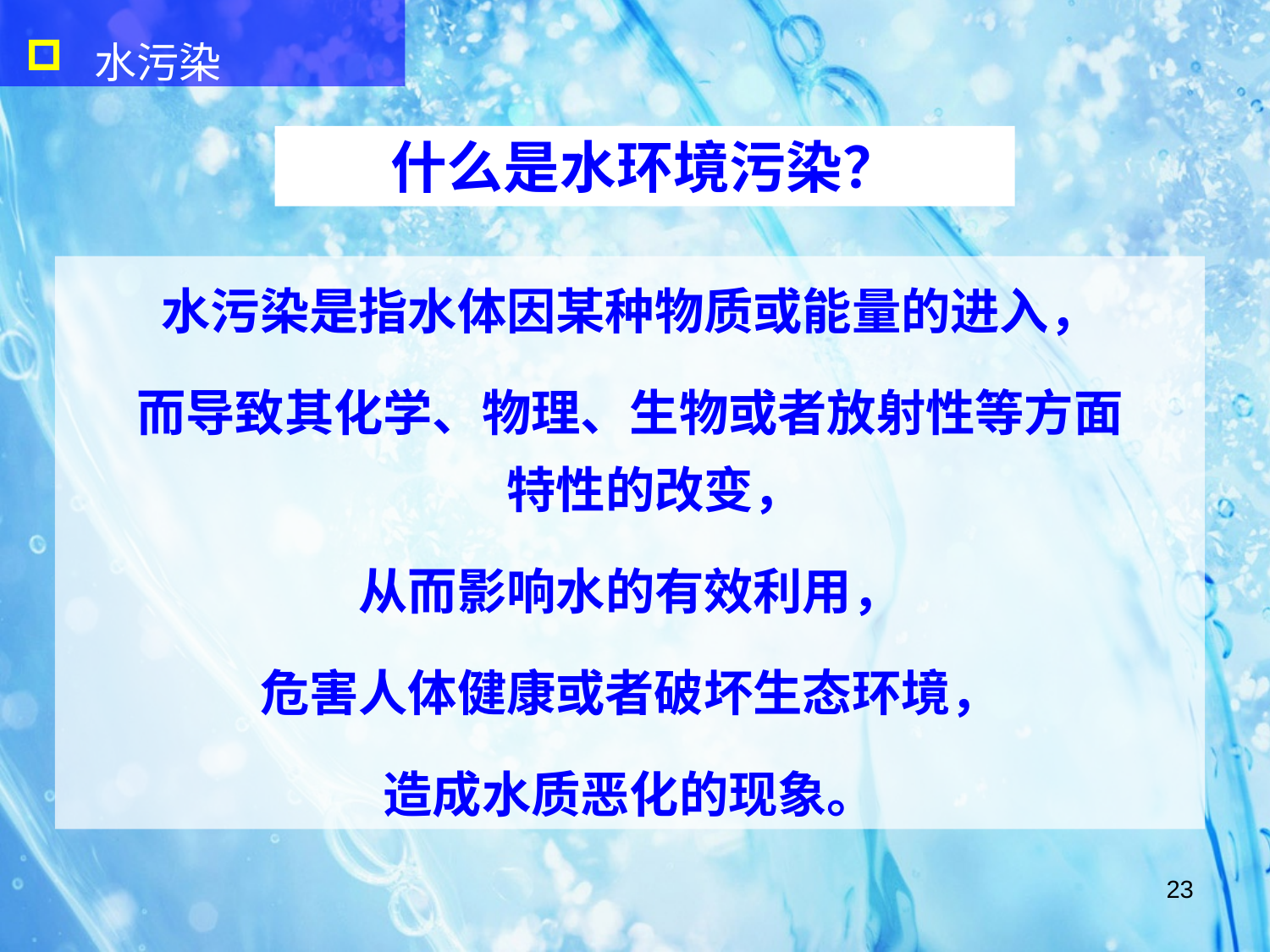

水污染
什么是水环境污染？
水污染是指水体因某种物质或能量的进入，
而导致其化学、物理、生物或者放射性等方面
特性的改变，
从而影响水的有效利用，
危害人体健康或者破坏生态环境，
造成水质恶化的现象。
23